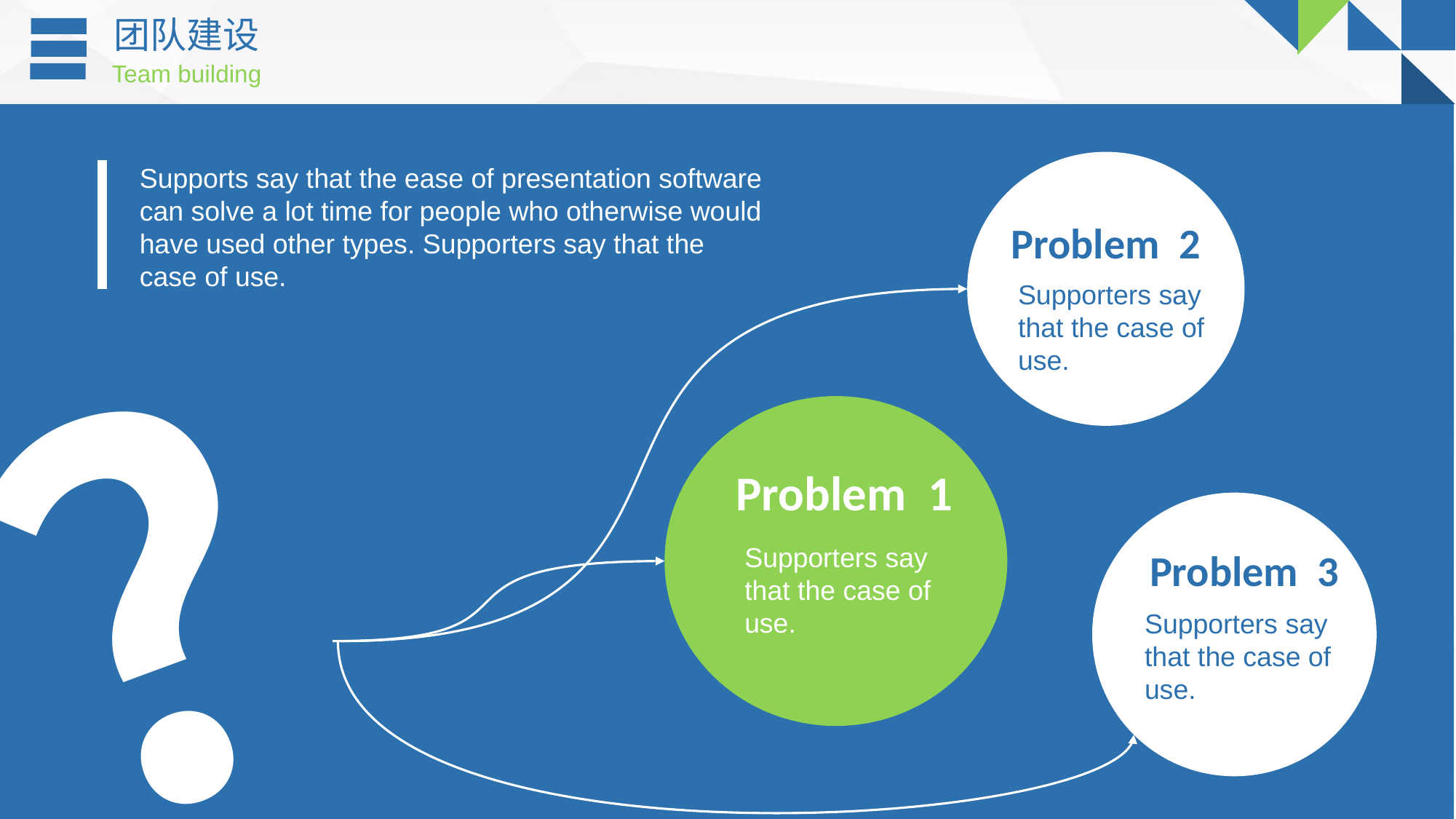

团队建设

Team building

Supports say that the ease of presentation software can solve a lot time for people who otherwise would have used other types. Supporters say that the case of use.
Problem  2
？
Supporters say that the case of use.

Problem  1

Supporters say that the case of use.
Problem  3
Supporters say that the case of use.